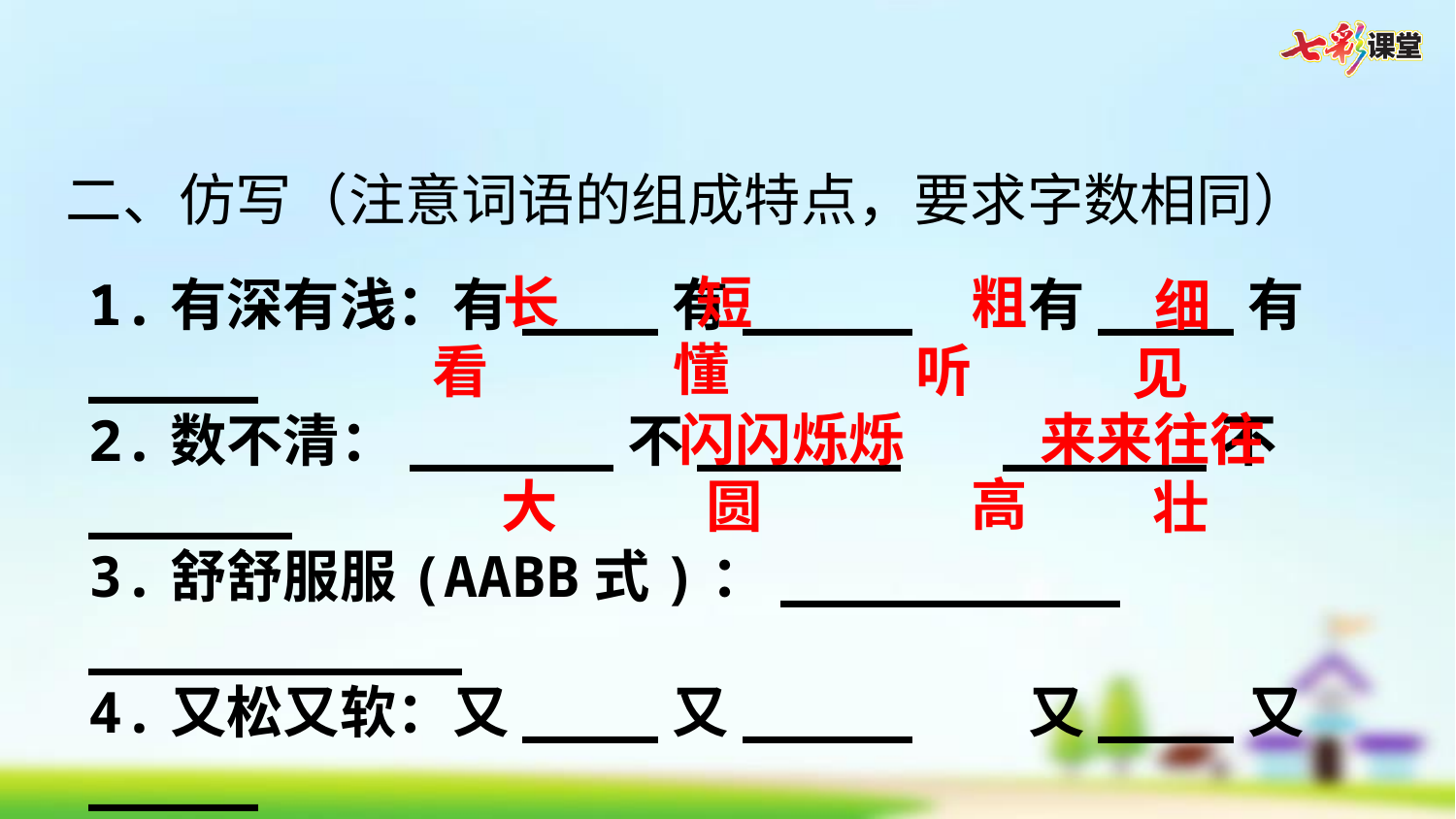

二、仿写（注意词语的组成特点，要求字数相同）
长
短
粗
1.有深有浅：有____有_____   有____有_____
2.数不清：______不______   ______不______
3.舒舒服服(AABB式)：__________  ___________
4.又松又软：又____又_____   又____又_____
细
懂
听
看
见
来来往往
闪闪烁烁
高
大
圆
壮